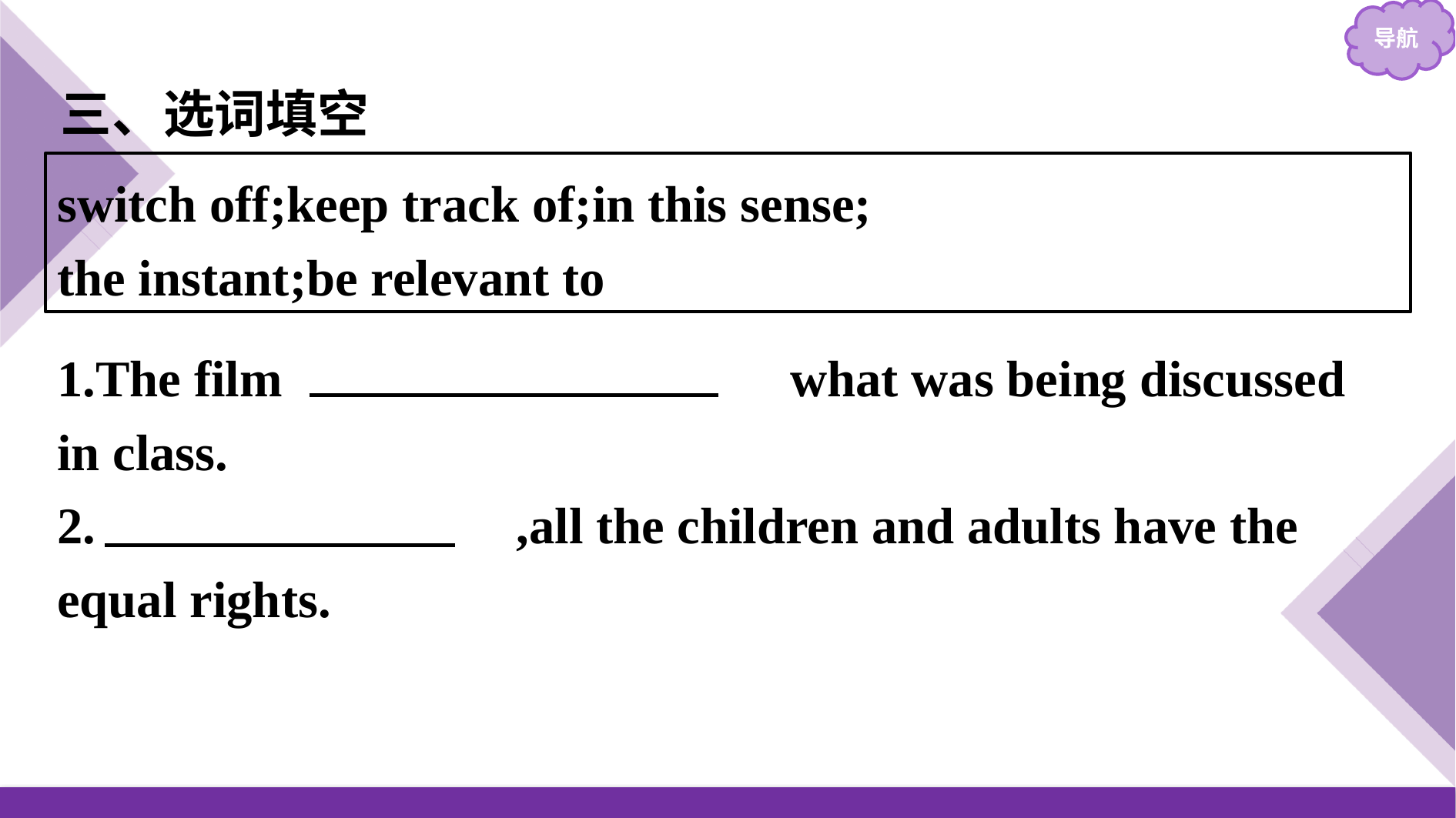

三、选词填空
switch off;keep track of;in this sense;
the instant;be relevant to
1.The film 　was relevant to　 what was being discussed in class.
2.　In this sense　,all the children and adults have the equal rights.